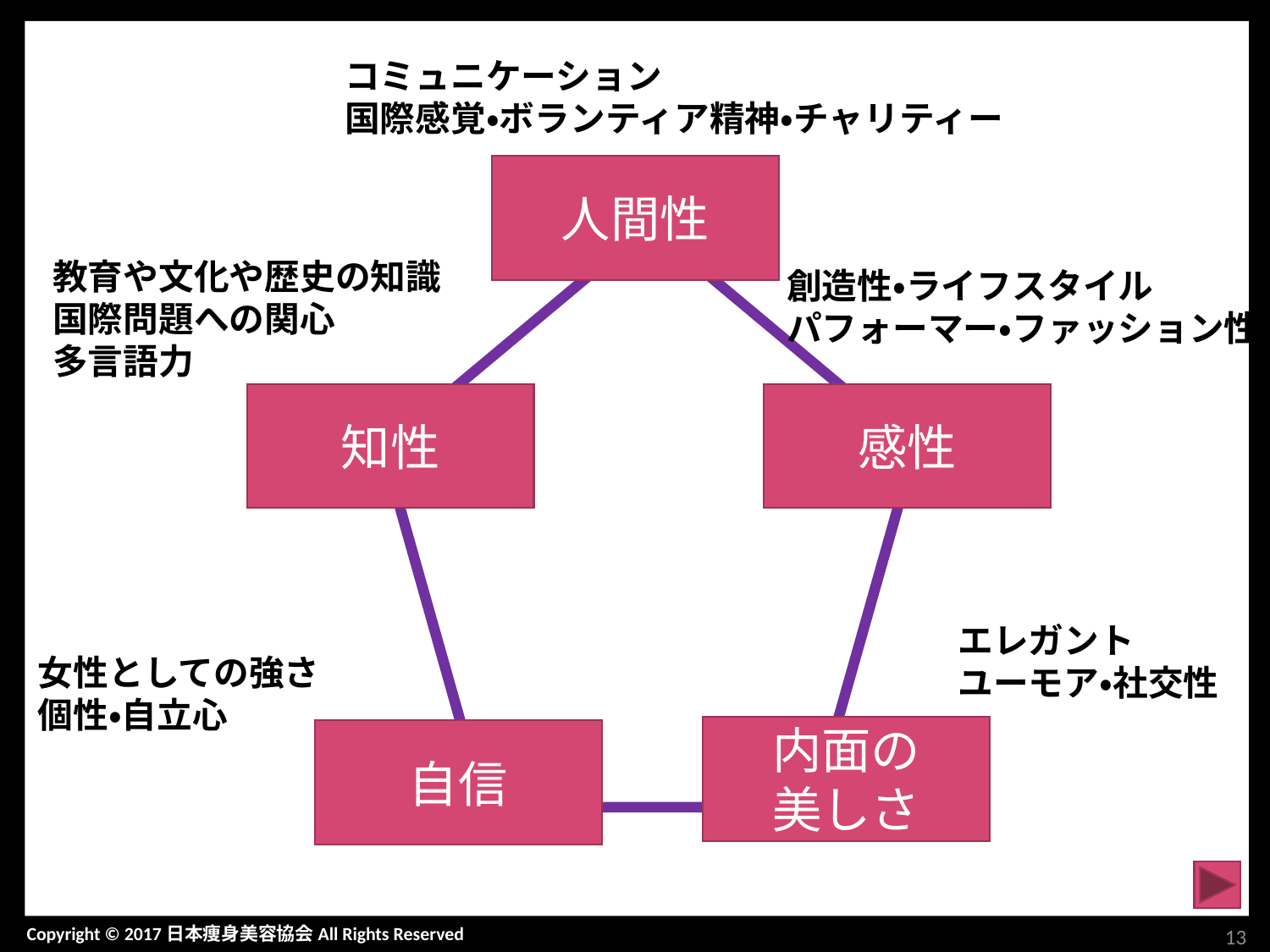

コミュニケーション
国際感覚・ボランティア精神・チャリティー
教育や文化や歴史の知識
国際問題への関心
多言語力
創造性・ライフスタイル
パフォーマー・ファッション性
エレガント
ユーモア・社交性
女性としての強さ
個性・自立心
人間性
知性
感性
内面の
美しさ
自信